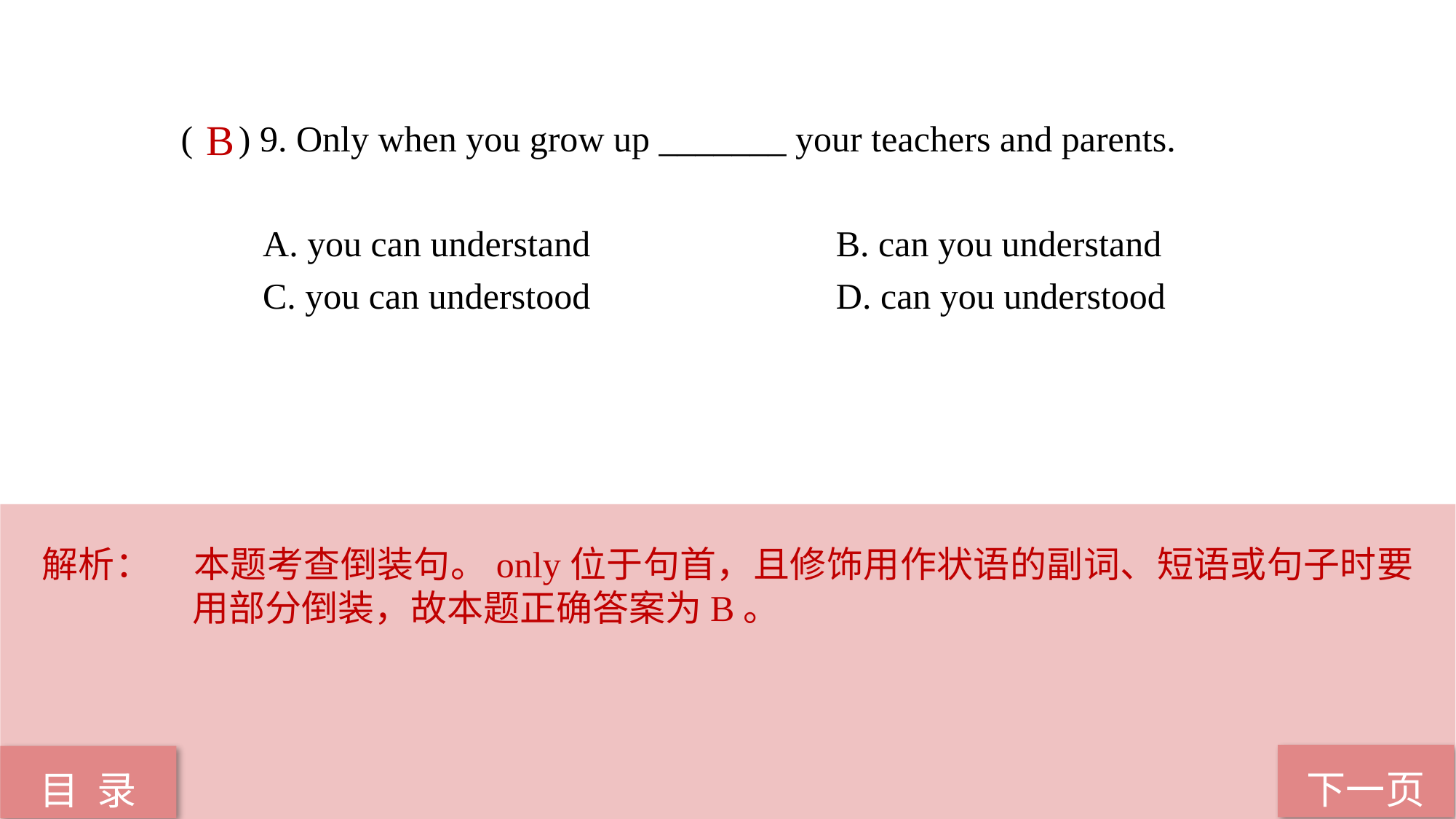

(     ) 9. Only when you grow up _______ your teachers and parents.

         A. you can understand                           B. can you understand
         C. you can understood                           D. can you understood
B
解析：	本题考查倒装句。only位于句首，且修饰用作状语的副词、短语或句子时要用部分倒装，故本题正确答案为B。